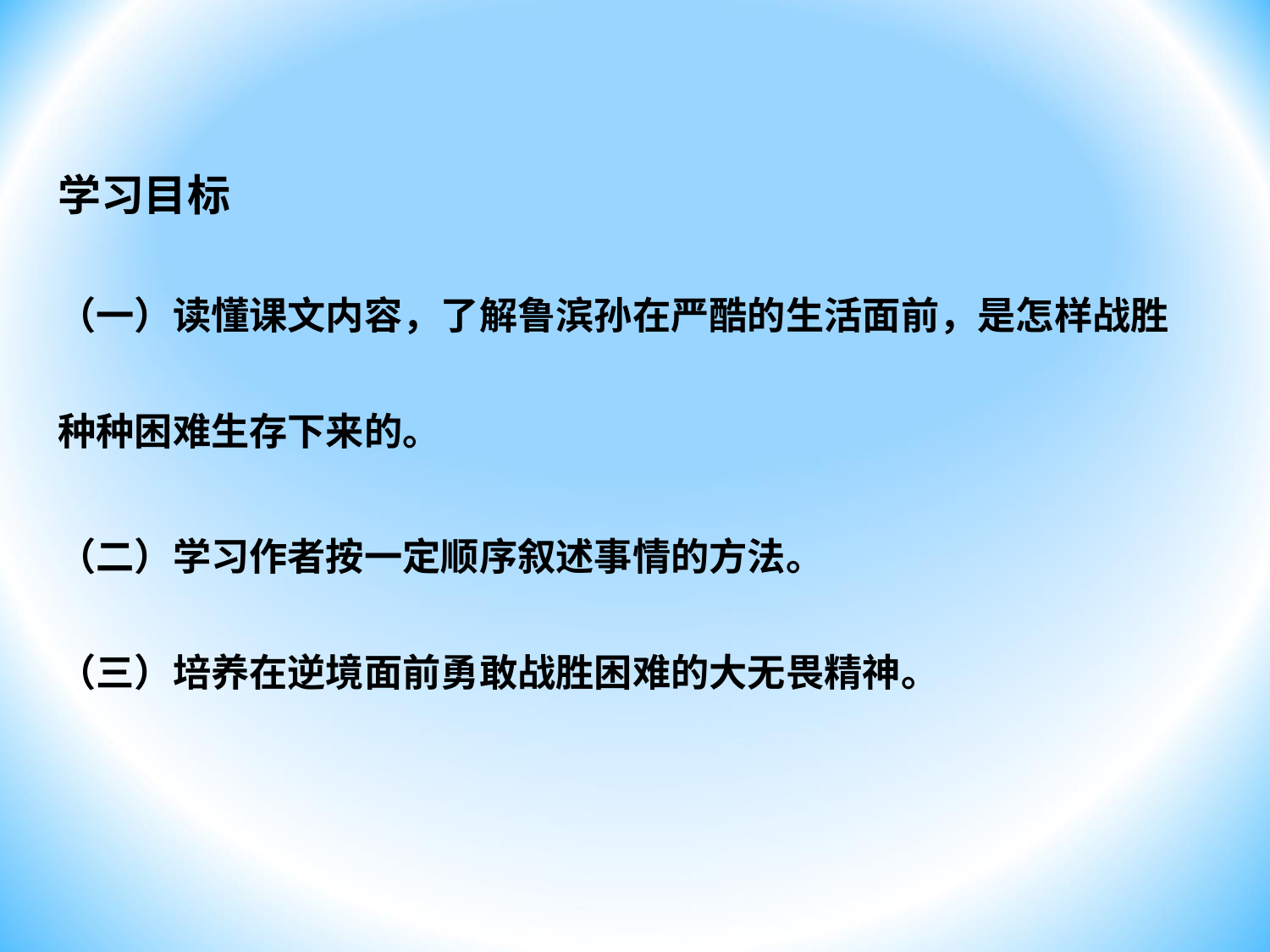

学习目标
（一）读懂课文内容，了解鲁滨孙在严酷的生活面前，是怎样战胜种种困难生存下来的。
（二）学习作者按一定顺序叙述事情的方法。
（三）培养在逆境面前勇敢战胜困难的大无畏精神。